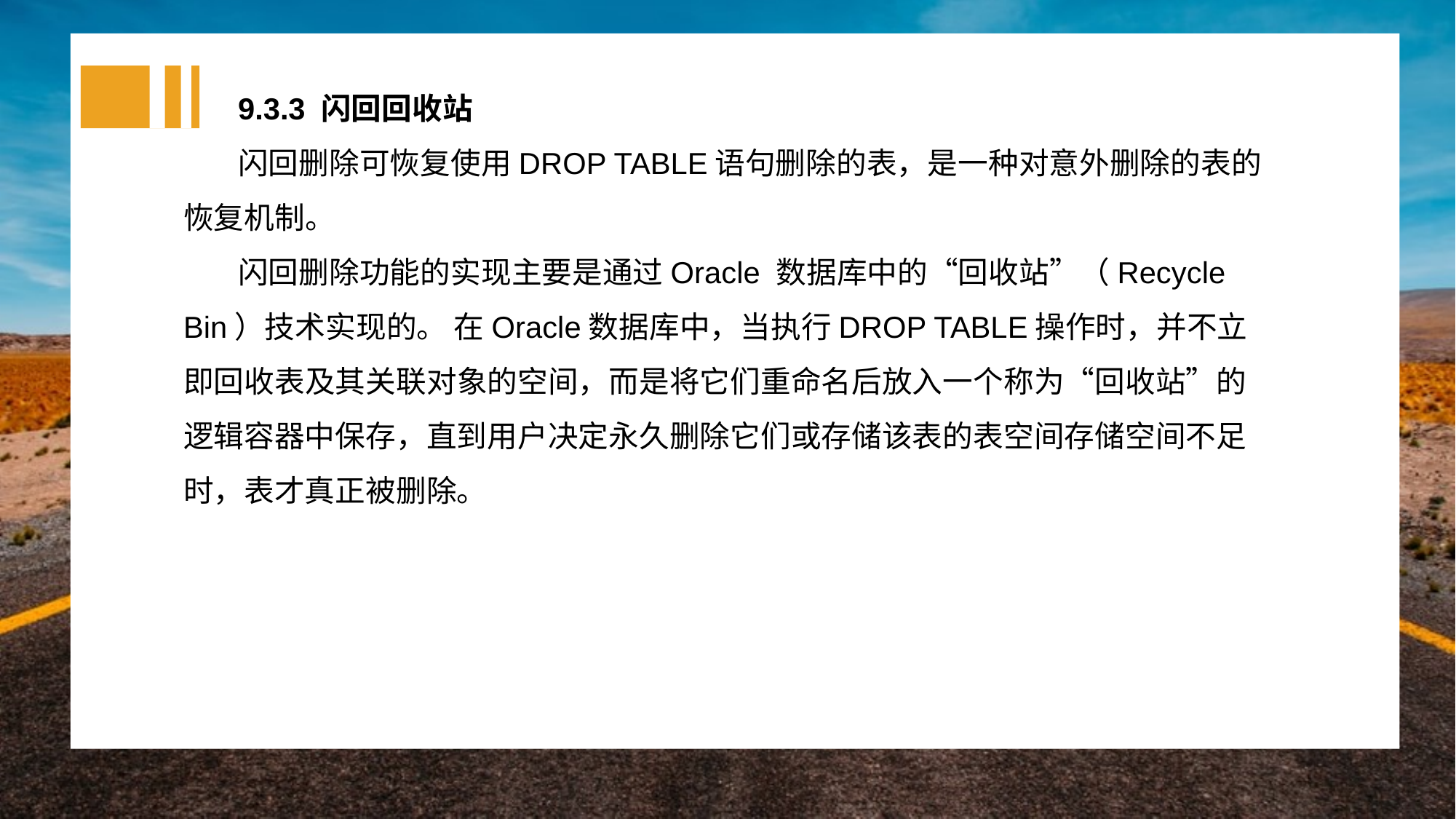

9.3.3 闪回回收站
闪回删除可恢复使用DROP TABLE语句删除的表，是一种对意外删除的表的恢复机制。
闪回删除功能的实现主要是通过Oracle 数据库中的“回收站”（Recycle Bin）技术实现的。 在Oracle数据库中，当执行DROP TABLE操作时，并不立即回收表及其关联对象的空间，而是将它们重命名后放入一个称为“回收站”的逻辑容器中保存，直到用户决定永久删除它们或存储该表的表空间存储空间不足时，表才真正被删除。